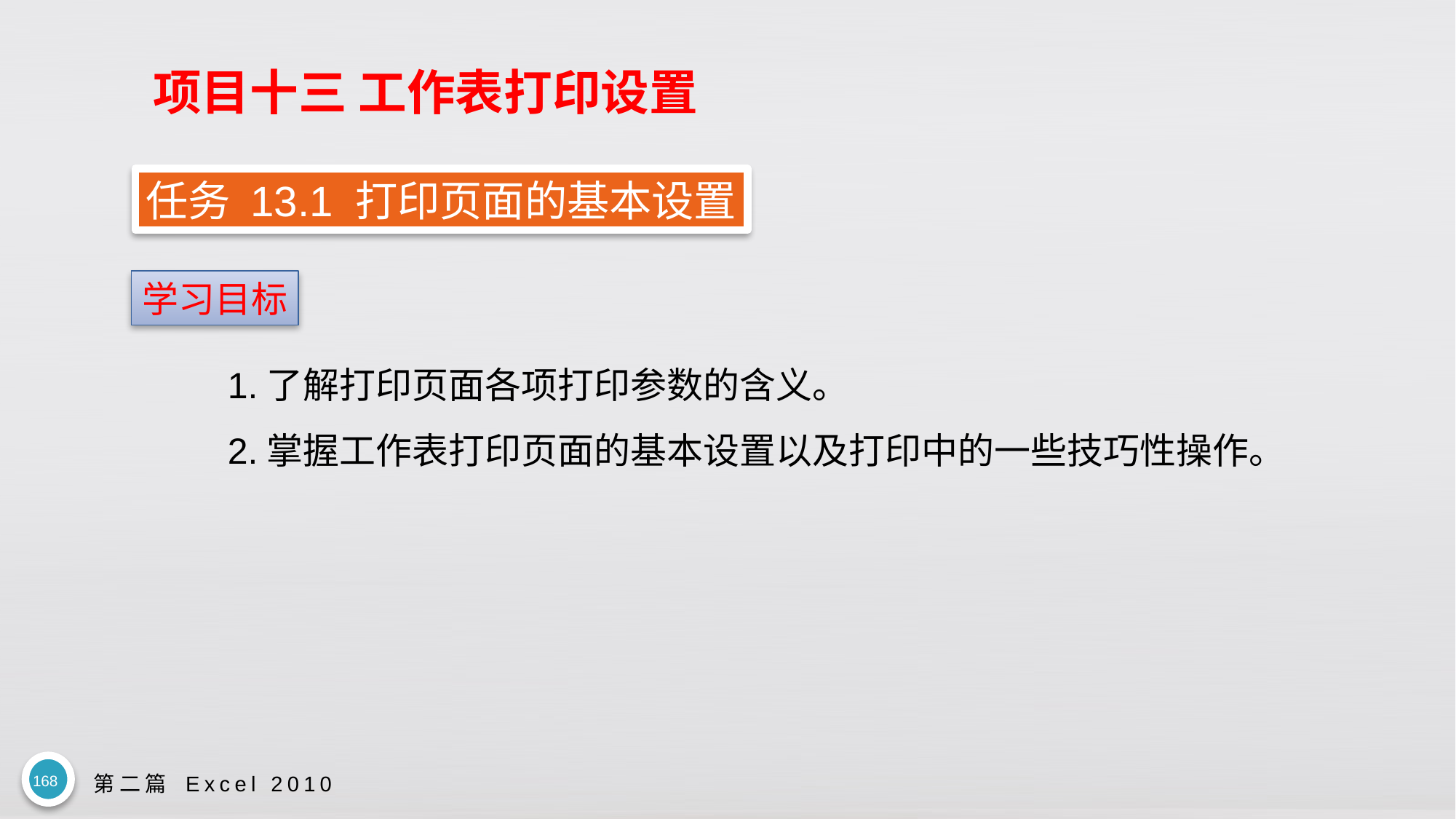

# 项目十三 工作表打印设置
任务 13.1 打印页面的基本设置
学习目标
1.了解打印页面各项打印参数的含义。
2.掌握工作表打印页面的基本设置以及打印中的一些技巧性操作。
168